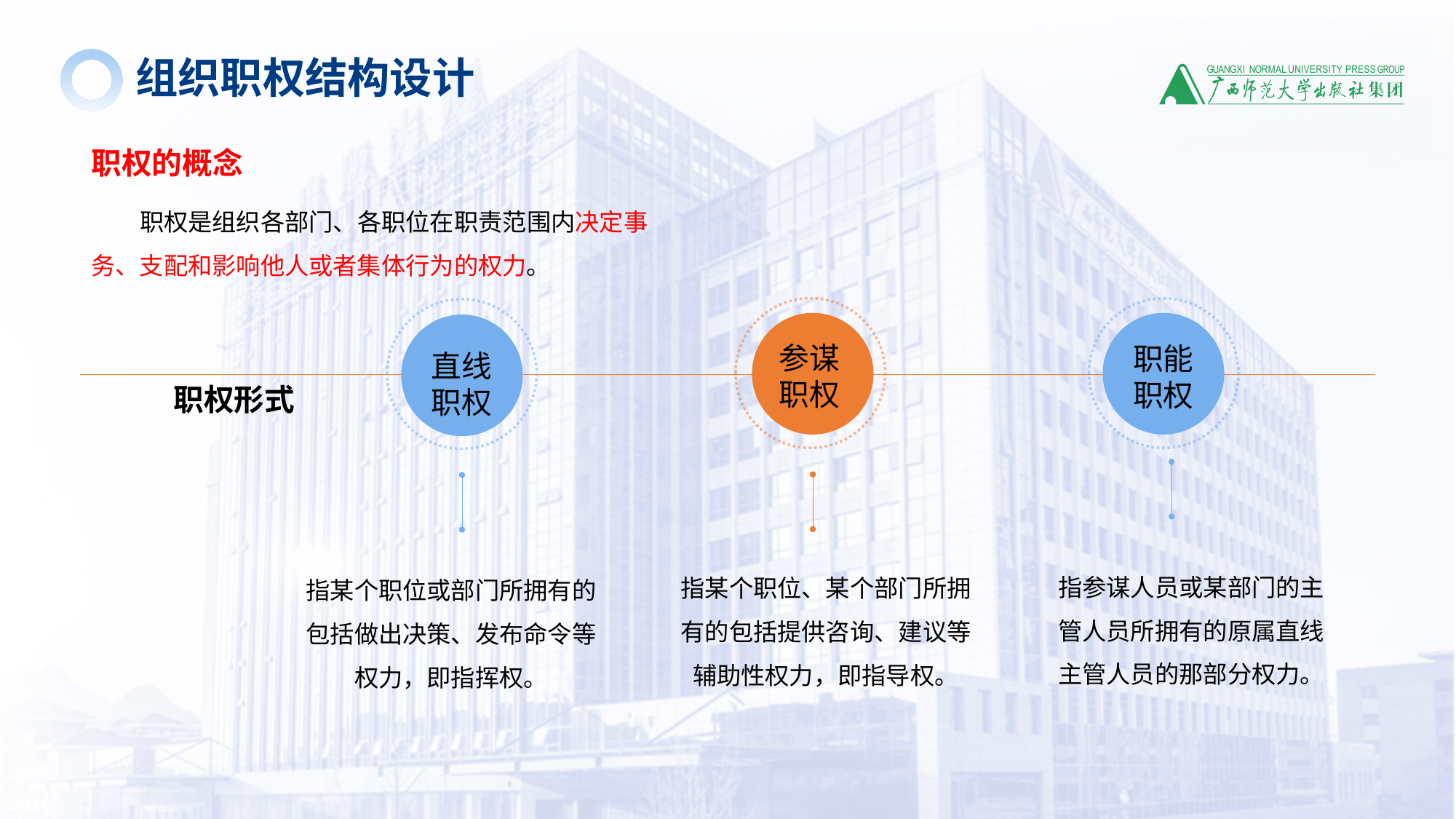

组织职权结构设计

职权的概念
职权是组织各部门、各职位在职责范围内决定事务、支配和影响他人或者集体行为的权力。

参谋
职权
指某个职位、某个部门所拥有的包括提供咨询、建议等辅助性权力，即指导权。

指参谋人员或某部门的主管人员所拥有的原属直线主管人员的那部分权力。

直线
职权
指某个职位或部门所拥有的包括做出决策、发布命令等权力，即指挥权。
职能
职权
职权形式